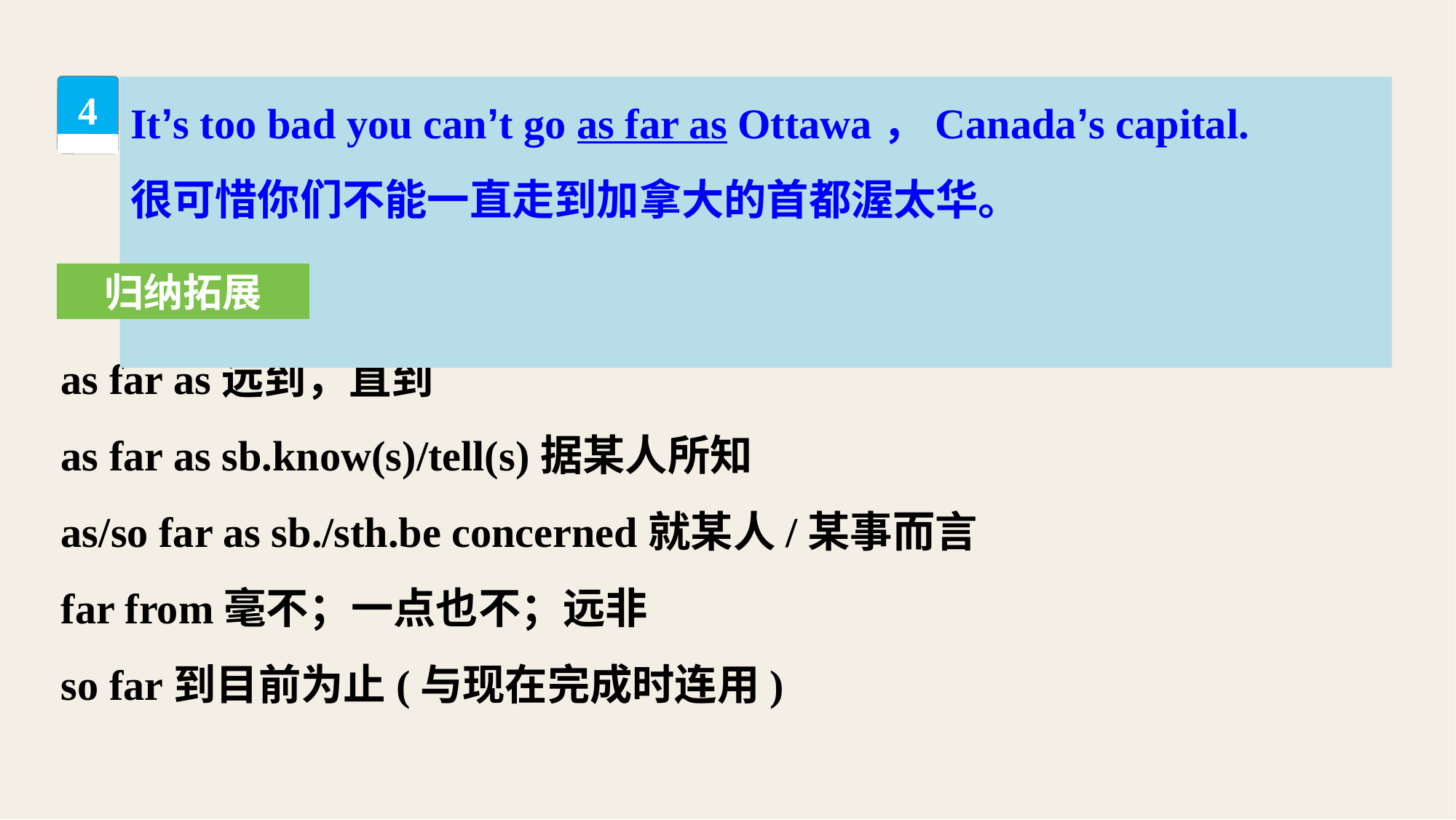

It’s too bad you can’t go as far as Ottawa，Canada’s capital.
很可惜你们不能一直走到加拿大的首都渥太华。

4

归纳拓展
as far as远到，直到
as far as sb.know(s)/tell(s)据某人所知
as/so far as sb./sth.be concerned就某人/某事而言
far from毫不；一点也不；远非
so far到目前为止(与现在完成时连用)